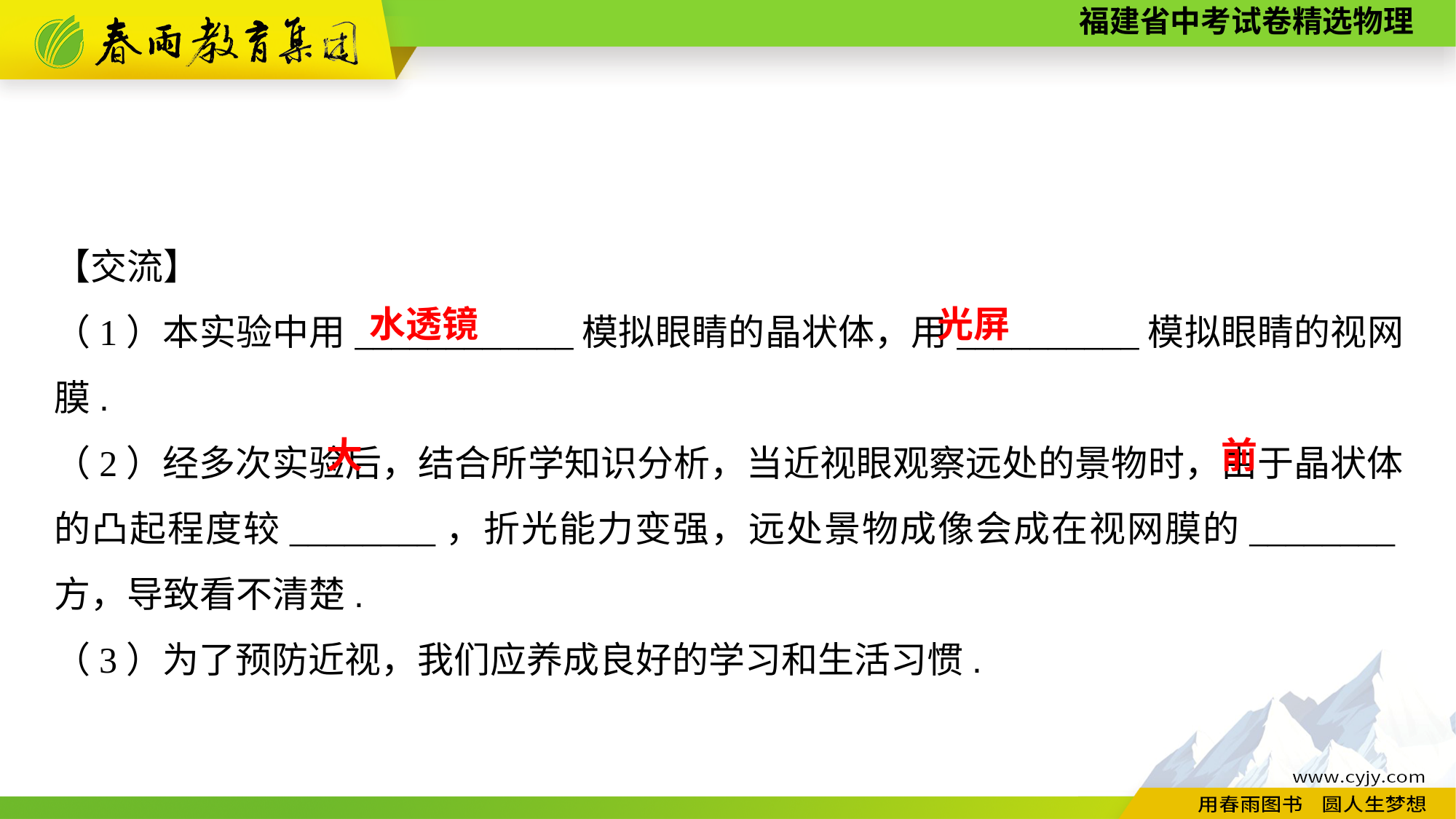

【交流】
（1）本实验中用____________模拟眼睛的晶状体，用__________模拟眼睛的视网膜.
（2）经多次实验后，结合所学知识分析，当近视眼观察远处的景物时，由于晶状体的凸起程度较________，折光能力变强，远处景物成像会成在视网膜的________方，导致看不清楚.
（3）为了预防近视，我们应养成良好的学习和生活习惯.
光屏
水透镜
前
大